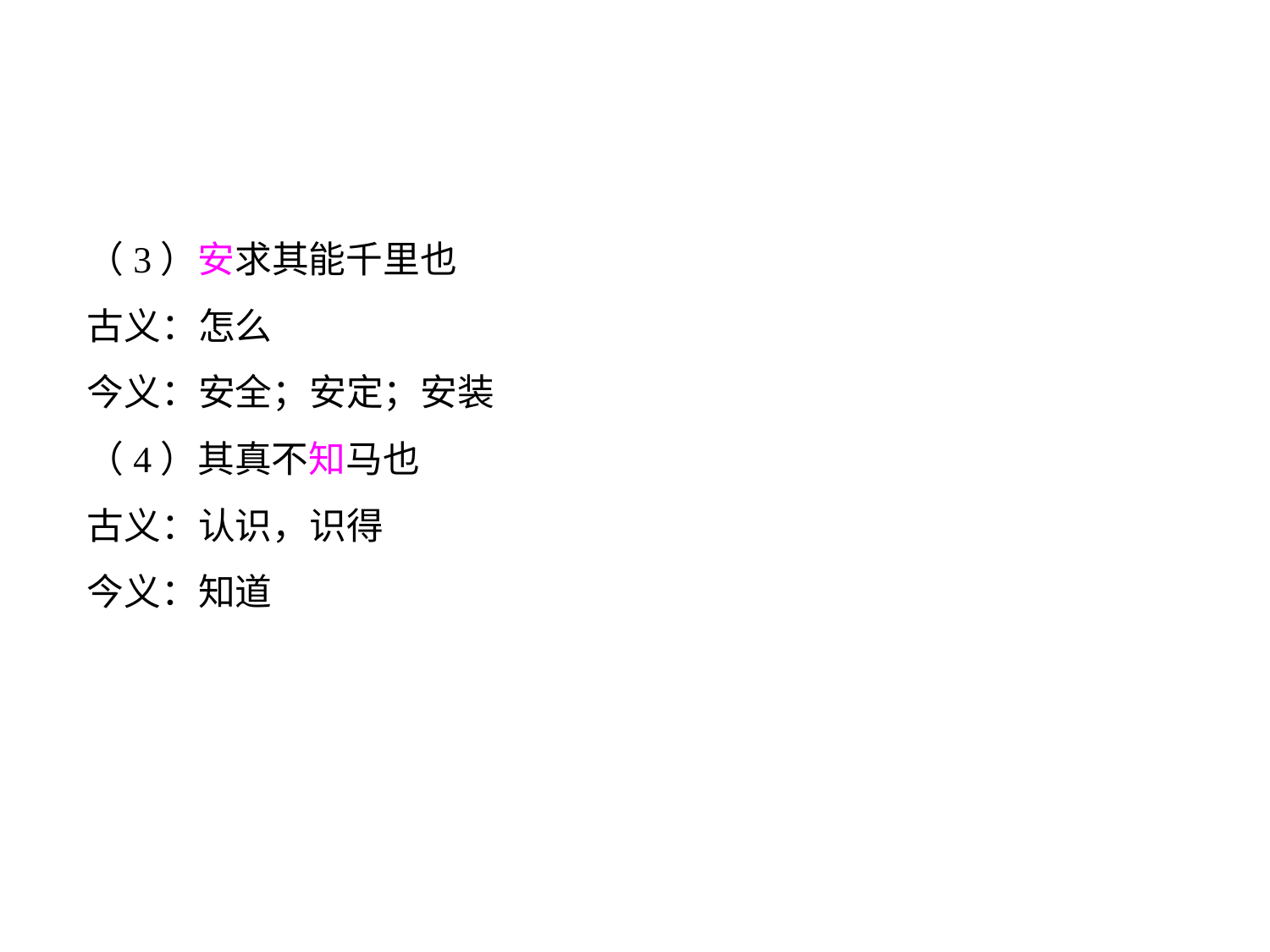

（3）安求其能千里也
古义：怎么
今义：安全；安定；安装
（4）其真不知马也
古义：认识，识得
今义：知道